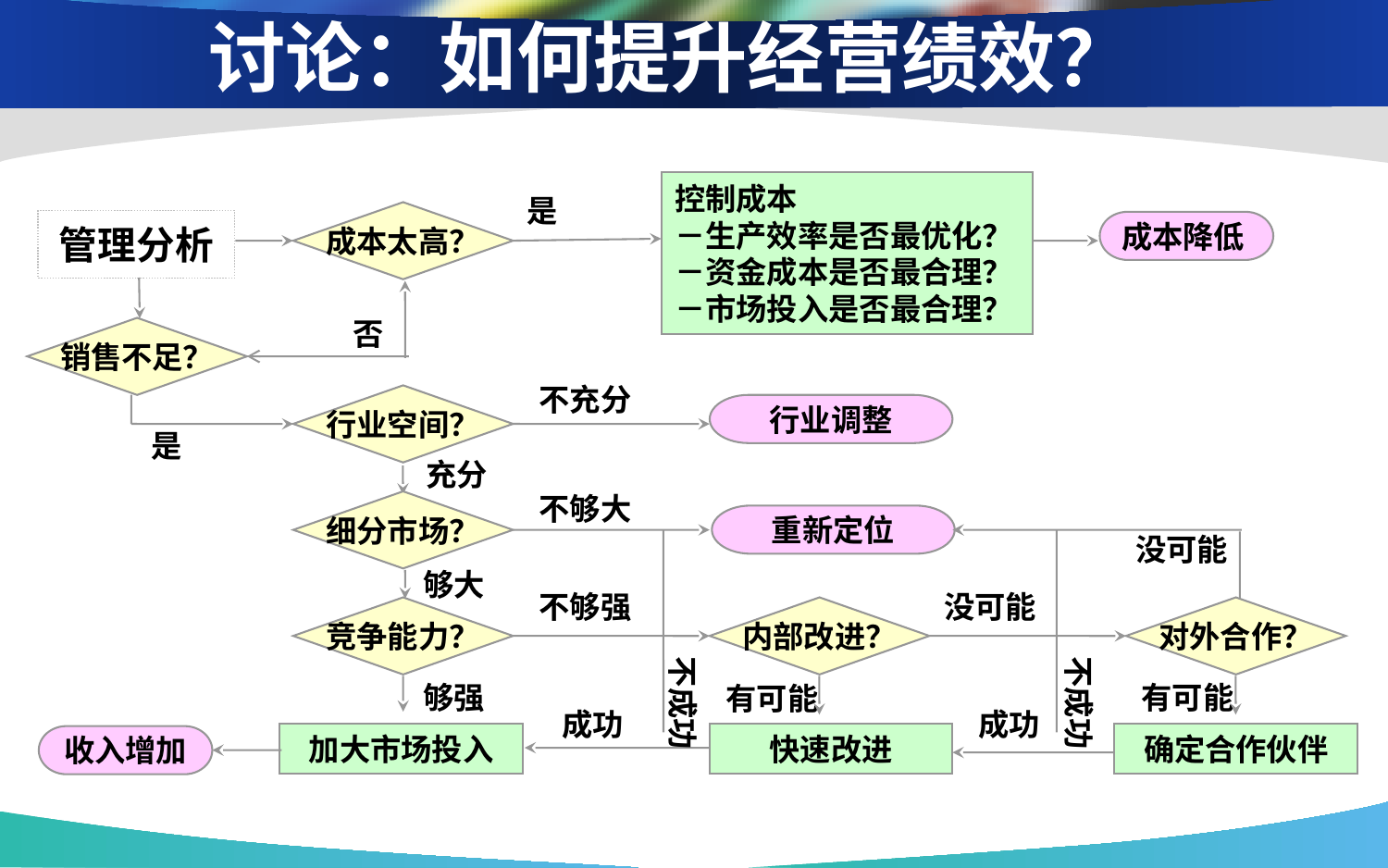

# 讨论：如何提升经营绩效？
控制成本
－生产效率是否最优化？
－资金成本是否最合理？
－市场投入是否最合理？
是

成本降低

成本太高？

管理分析

否

销售不足？
不充分
行业调整

行业空间？

是

充分

细分市场？
不够大
重新定位

没可能

不成功

不成功
够大

竞争能力？
不够强
内部改进？

没可能
对外合作？

有可能

确定合作伙伴
够强

加大市场投入
有可能

快速改进
成功

成功

收入增加